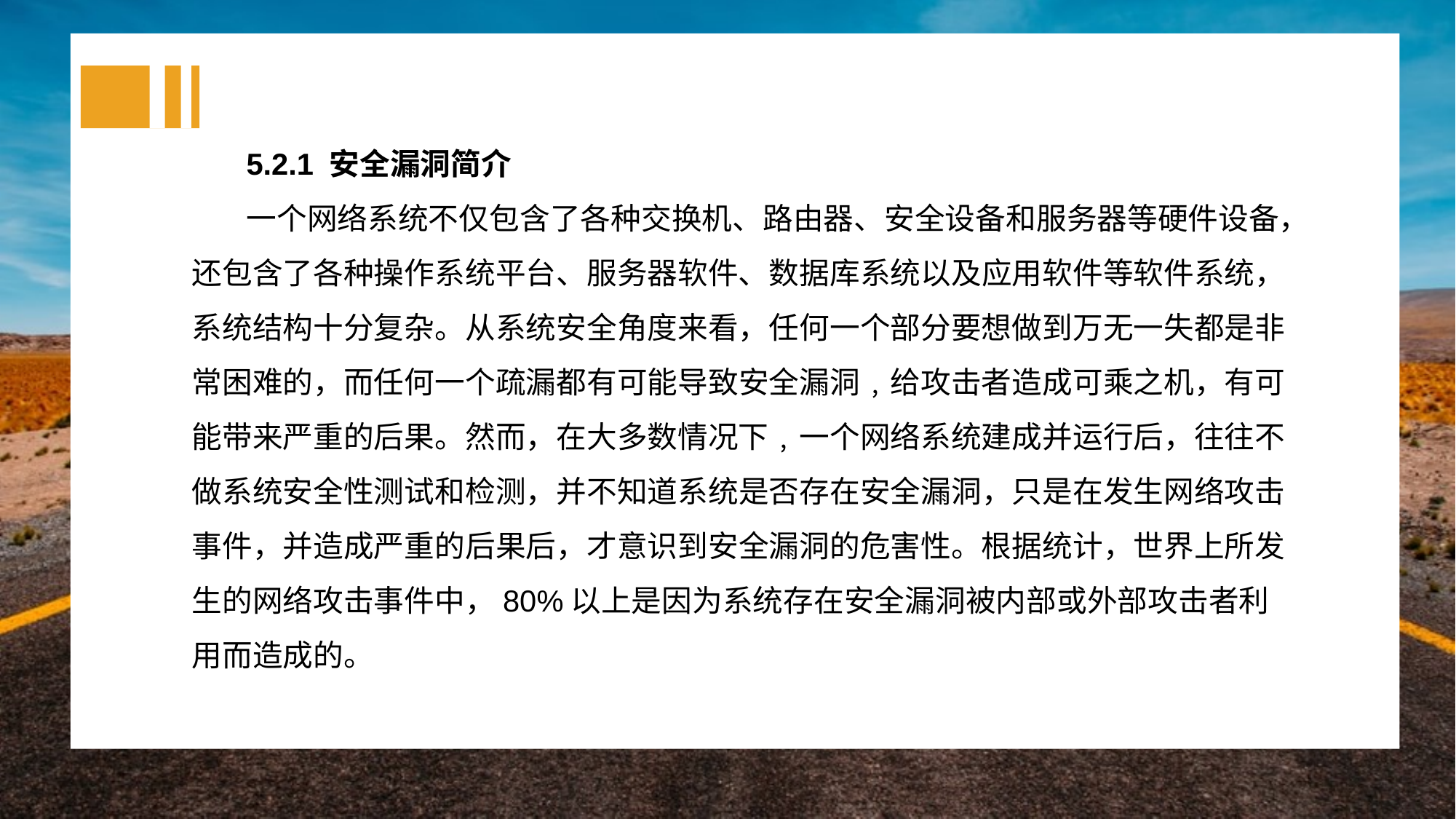

5.2.1 安全漏洞简介
一个网络系统不仅包含了各种交换机、路由器、安全设备和服务器等硬件设备，还包含了各种操作系统平台、服务器软件、数据库系统以及应用软件等软件系统，系统结构十分复杂。从系统安全角度来看，任何一个部分要想做到万无一失都是非常困难的，而任何一个疏漏都有可能导致安全漏洞﹐给攻击者造成可乘之机，有可能带来严重的后果。然而，在大多数情况下﹐一个网络系统建成并运行后，往往不做系统安全性测试和检测，并不知道系统是否存在安全漏洞，只是在发生网络攻击事件，并造成严重的后果后，才意识到安全漏洞的危害性。根据统计，世界上所发生的网络攻击事件中，80%以上是因为系统存在安全漏洞被内部或外部攻击者利用而造成的。